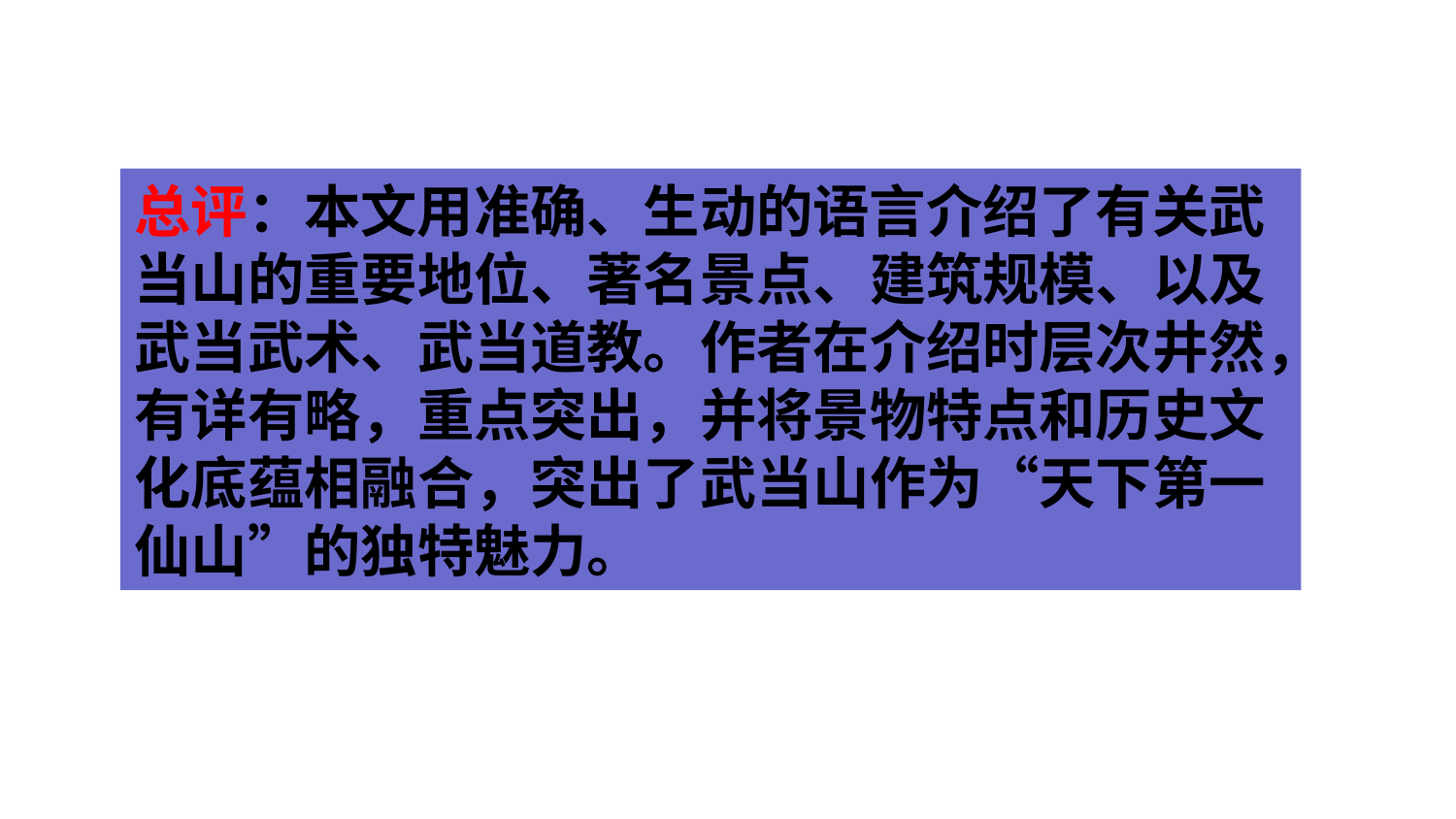

总评：本文用准确、生动的语言介绍了有关武当山的重要地位、著名景点、建筑规模、以及武当武术、武当道教。作者在介绍时层次井然，有详有略，重点突出，并将景物特点和历史文化底蕴相融合，突出了武当山作为“天下第一仙山”的独特魅力。